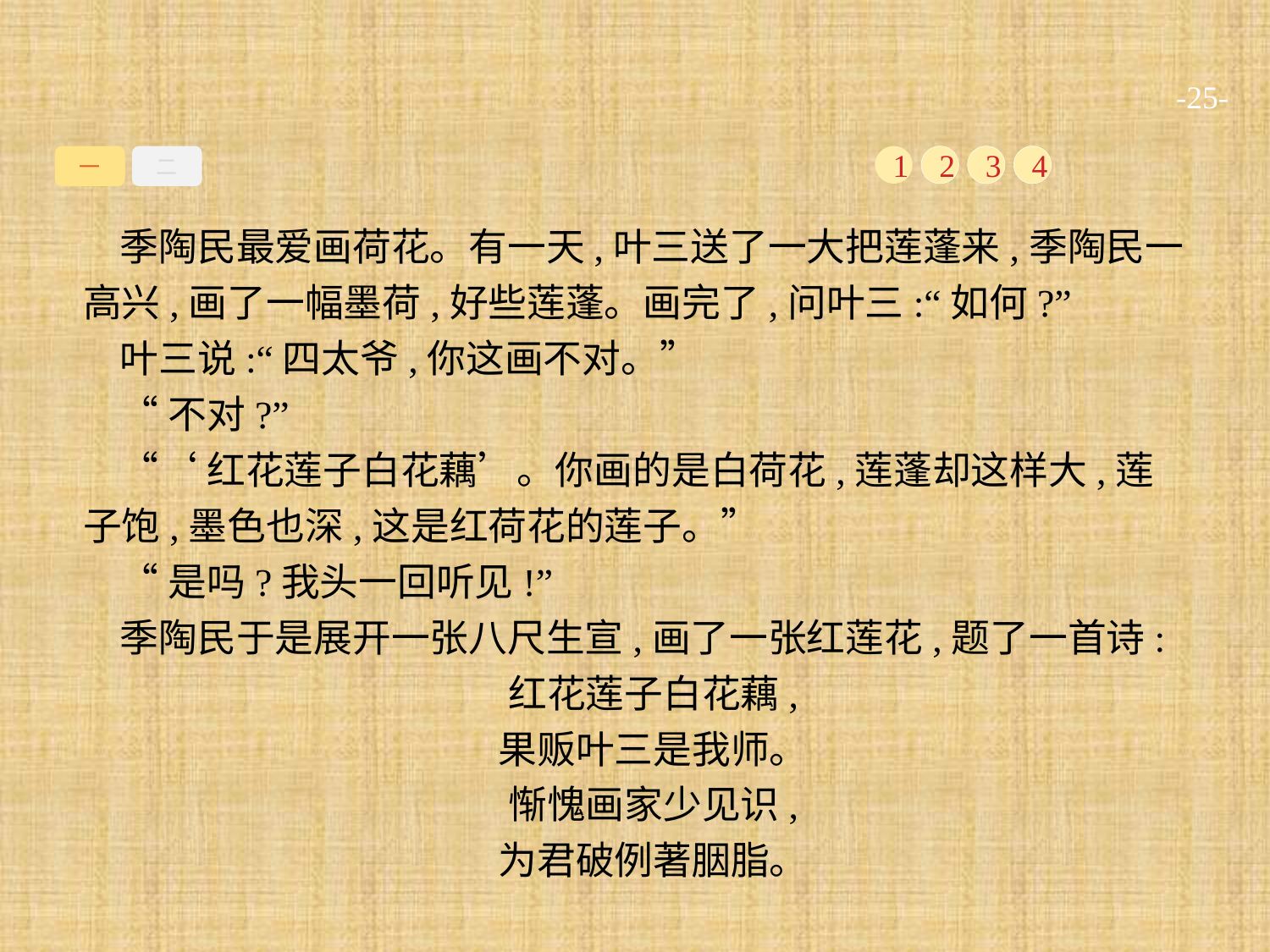

-25-
一
二
1
2
3
4
季陶民最爱画荷花。有一天,叶三送了一大把莲蓬来,季陶民一高兴,画了一幅墨荷,好些莲蓬。画完了,问叶三:“如何?”
叶三说:“四太爷,你这画不对。”
“不对?”
“‘红花莲子白花藕’。你画的是白荷花,莲蓬却这样大,莲子饱,墨色也深,这是红荷花的莲子。”
“是吗?我头一回听见!”
季陶民于是展开一张八尺生宣,画了一张红莲花,题了一首诗:
红花莲子白花藕,
果贩叶三是我师。
惭愧画家少见识,
为君破例著胭脂。